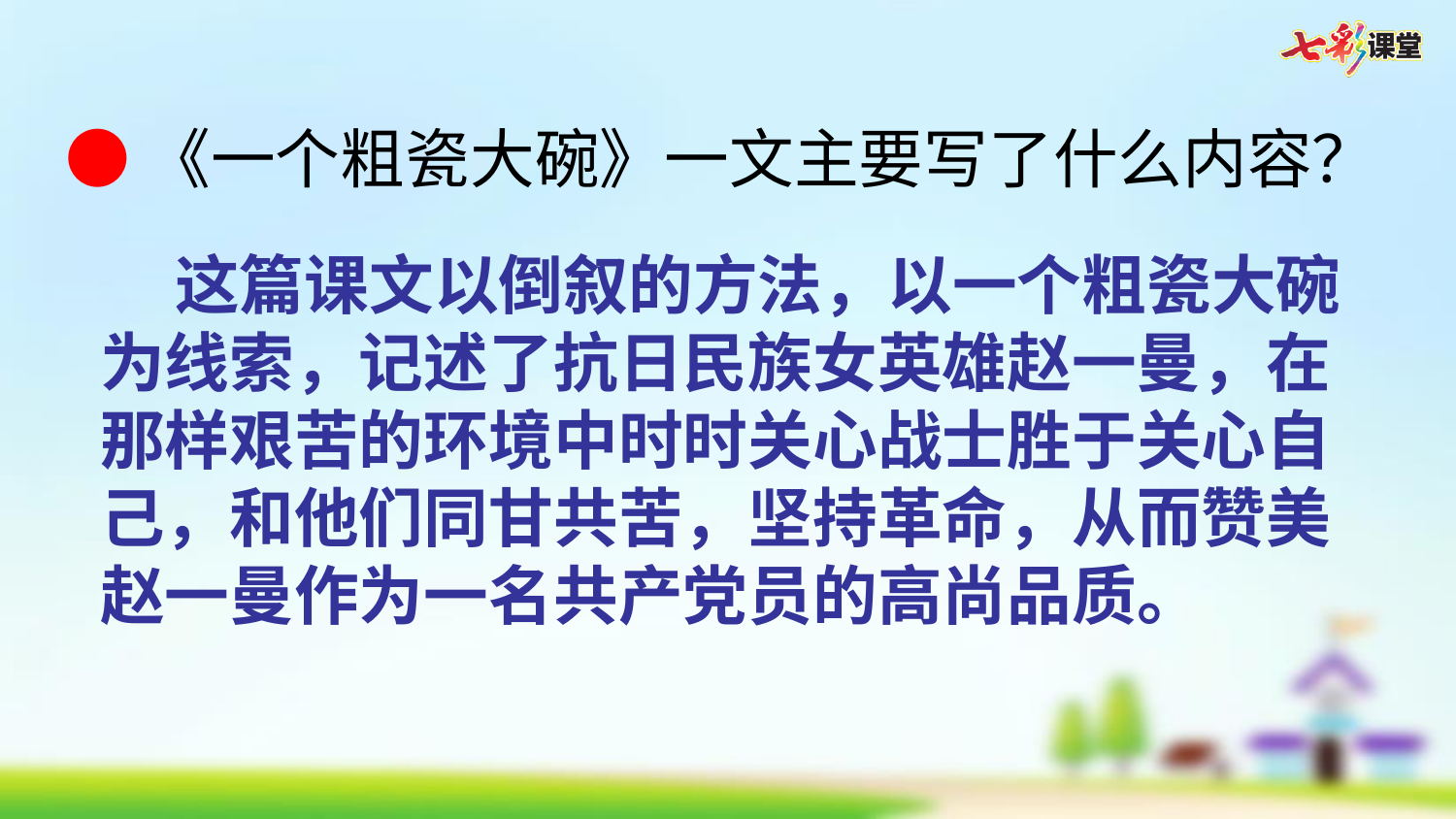

●《一个粗瓷大碗》一文主要写了什么内容？
    这篇课文以倒叙的方法，以一个粗瓷大碗为线索，记述了抗日民族女英雄赵一曼，在那样艰苦的环境中时时关心战士胜于关心自己，和他们同甘共苦，坚持革命，从而赞美赵一曼作为一名共产党员的高尚品质。